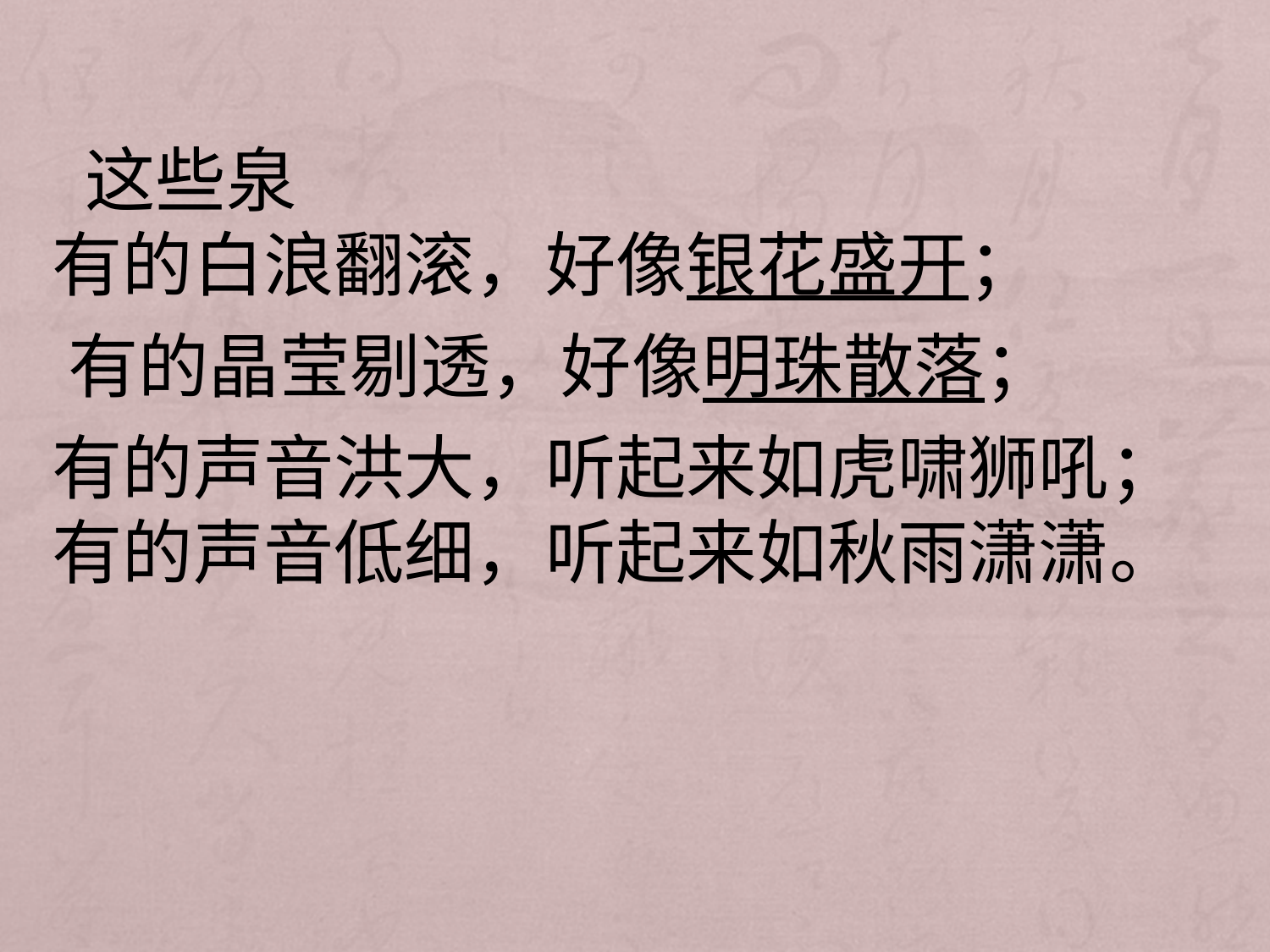

这些泉
有的白浪翻滚，好像银花盛开；          有的晶莹剔透，好像明珠散落；
有的声音洪大，听起来如虎啸狮吼；有的声音低细，听起来如秋雨潇潇。